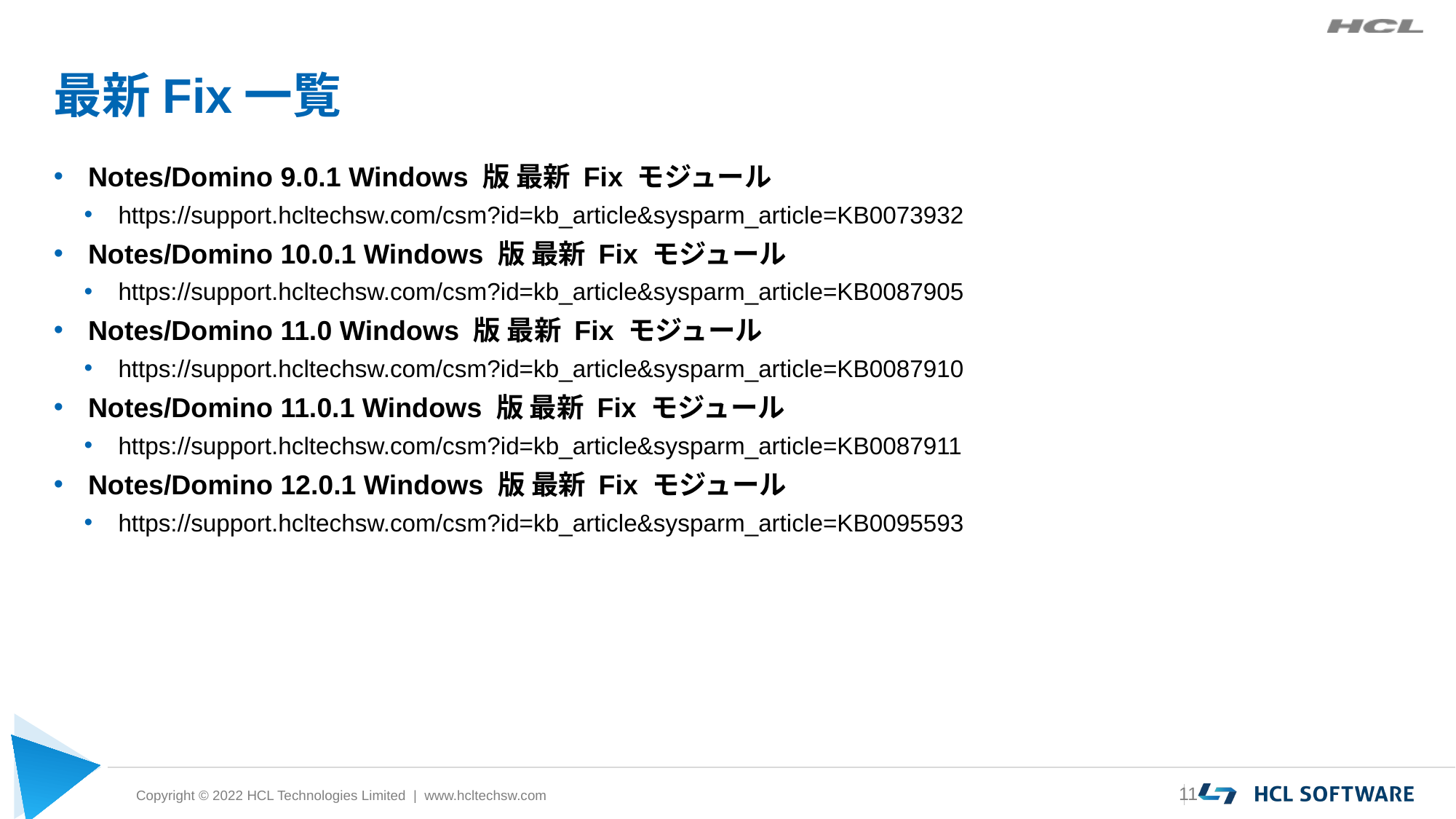

# 最新Fix一覧
Notes/Domino 9.0.1 Windows 版 最新 Fix モジュール
https://support.hcltechsw.com/csm?id=kb_article&sysparm_article=KB0073932
Notes/Domino 10.0.1 Windows 版 最新 Fix モジュール
https://support.hcltechsw.com/csm?id=kb_article&sysparm_article=KB0087905
Notes/Domino 11.0 Windows 版 最新 Fix モジュール
https://support.hcltechsw.com/csm?id=kb_article&sysparm_article=KB0087910
Notes/Domino 11.0.1 Windows 版 最新 Fix モジュール
https://support.hcltechsw.com/csm?id=kb_article&sysparm_article=KB0087911
Notes/Domino 12.0.1 Windows 版 最新 Fix モジュール
https://support.hcltechsw.com/csm?id=kb_article&sysparm_article=KB0095593